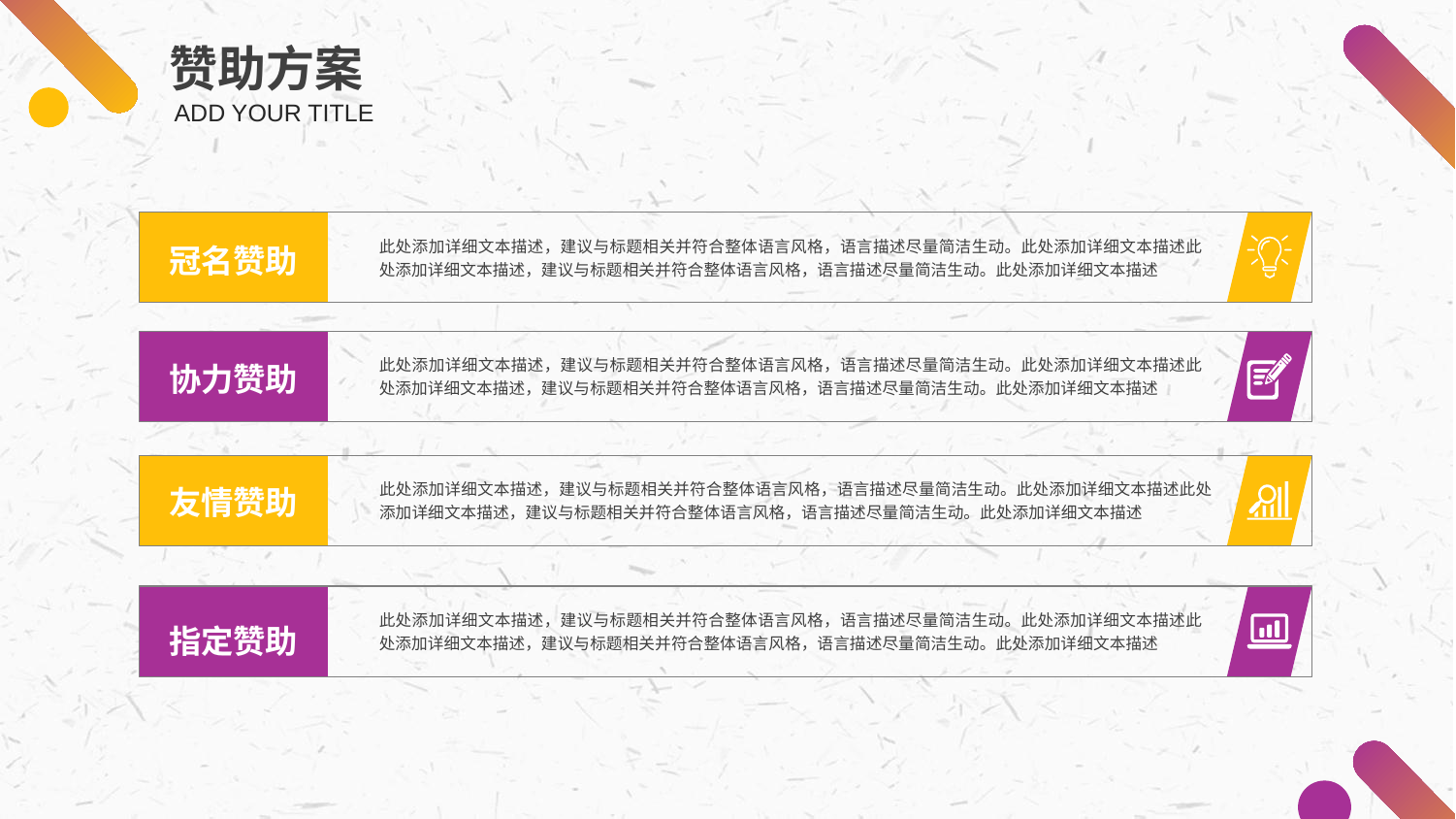

赞助方案
ADD YOUR TITLE

此处添加详细文本描述，建议与标题相关并符合整体语言风格，语言描述尽量简洁生动。此处添加详细文本描述此处添加详细文本描述，建议与标题相关并符合整体语言风格，语言描述尽量简洁生动。此处添加详细文本描述

冠名赞助

协力赞助
此处添加详细文本描述，建议与标题相关并符合整体语言风格，语言描述尽量简洁生动。此处添加详细文本描述此处添加详细文本描述，建议与标题相关并符合整体语言风格，语言描述尽量简洁生动。此处添加详细文本描述

友情赞助
此处添加详细文本描述，建议与标题相关并符合整体语言风格，语言描述尽量简洁生动。此处添加详细文本描述此处添加详细文本描述，建议与标题相关并符合整体语言风格，语言描述尽量简洁生动。此处添加详细文本描述

此处添加详细文本描述，建议与标题相关并符合整体语言风格，语言描述尽量简洁生动。此处添加详细文本描述此处添加详细文本描述，建议与标题相关并符合整体语言风格，语言描述尽量简洁生动。此处添加详细文本描述

指定赞助